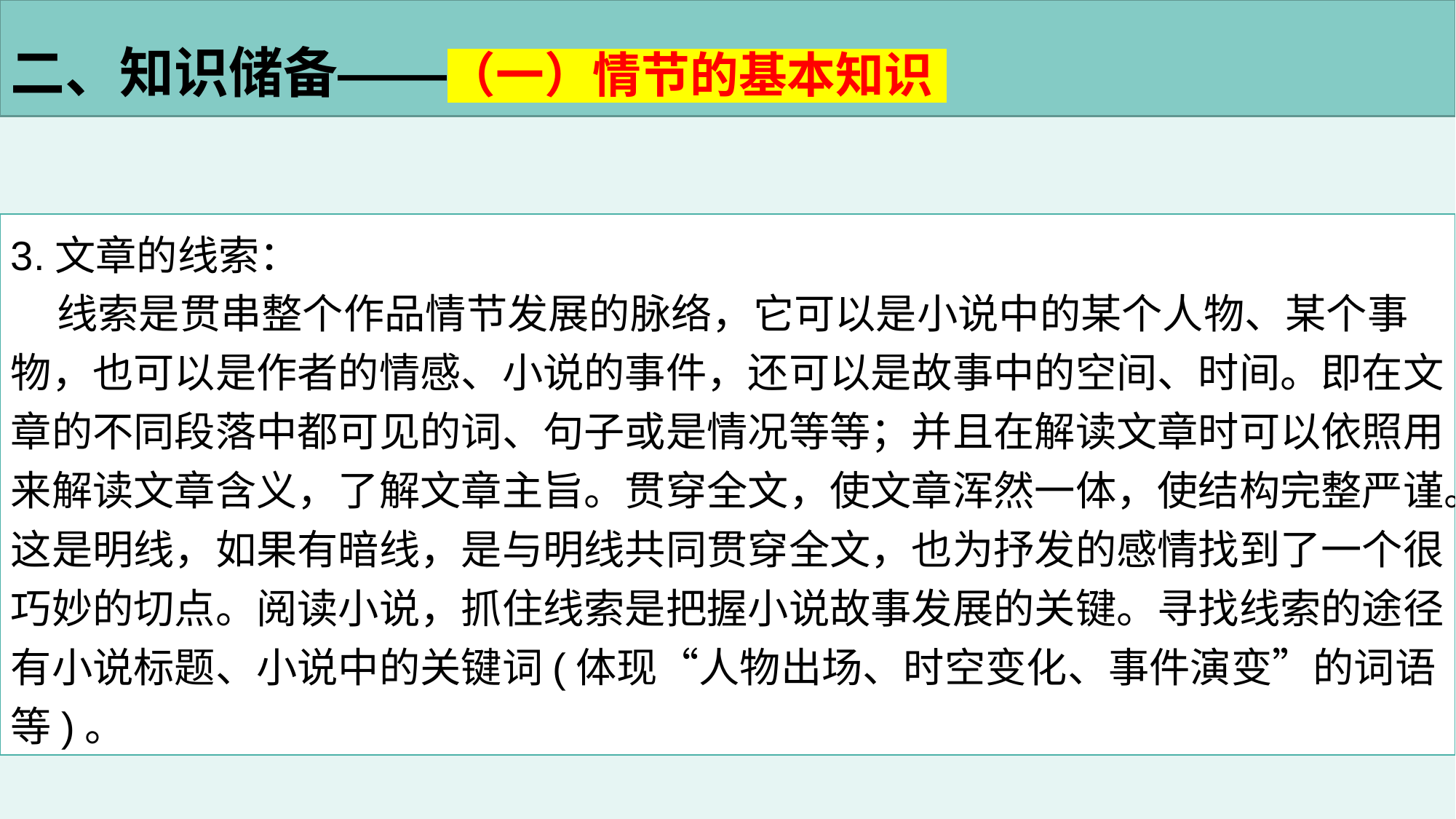

二、知识储备——（一）情节的基本知识

3.文章的线索：
    线索是贯串整个作品情节发展的脉络，它可以是小说中的某个人物、某个事物，也可以是作者的情感、小说的事件，还可以是故事中的空间、时间。即在文章的不同段落中都可见的词、句子或是情况等等；并且在解读文章时可以依照用来解读文章含义，了解文章主旨。贯穿全文，使文章浑然一体，使结构完整严谨。这是明线，如果有暗线，是与明线共同贯穿全文，也为抒发的感情找到了一个很巧妙的切点。阅读小说，抓住线索是把握小说故事发展的关键。寻找线索的途径有小说标题、小说中的关键词(体现“人物出场、时空变化、事件演变”的词语等)。